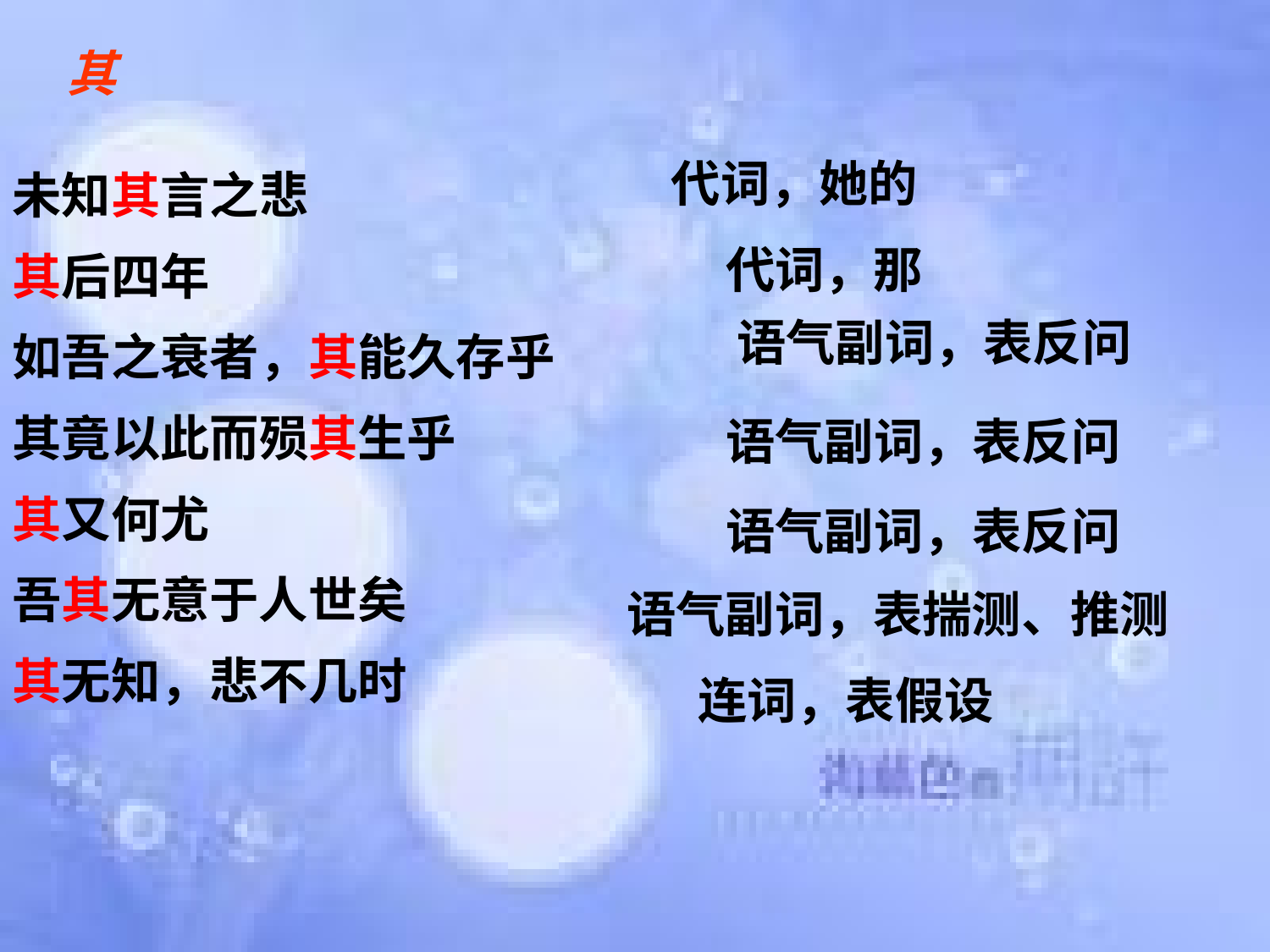

其
未知其言之悲
其后四年
如吾之衰者，其能久存乎
其竟以此而殒其生乎
其又何尤
吾其无意于人世矣
其无知，悲不几时
代词，她的
代词，那
语气副词，表反问
语气副词，表反问
语气副词，表反问
语气副词，表揣测、推测
连词，表假设